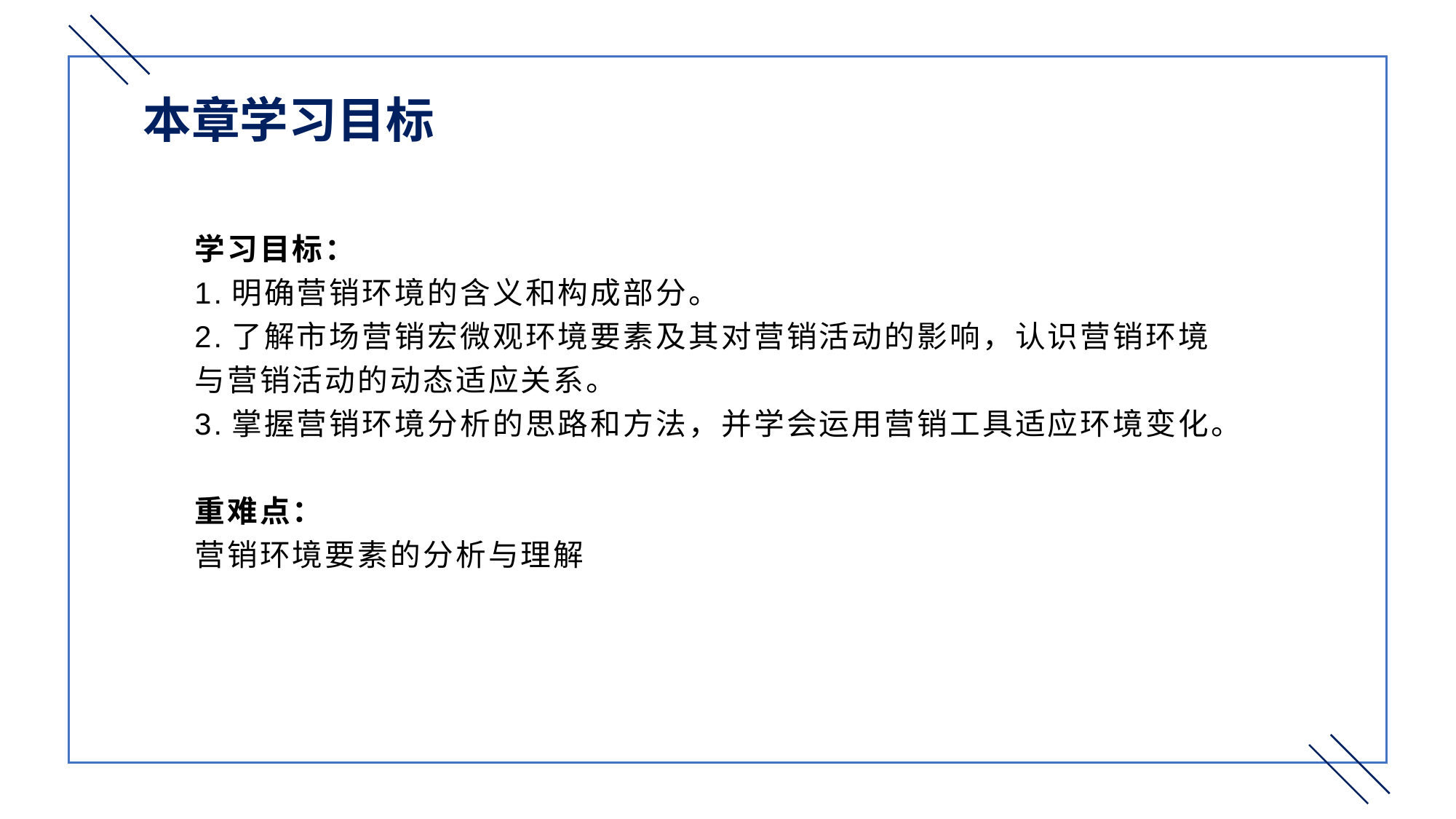

本章学习目标
学习目标：
1.明确营销环境的含义和构成部分。
2.了解市场营销宏微观环境要素及其对营销活动的影响，认识营销环境与营销活动的动态适应关系。
3.掌握营销环境分析的思路和方法，并学会运用营销工具适应环境变化。

重难点：
营销环境要素的分析与理解